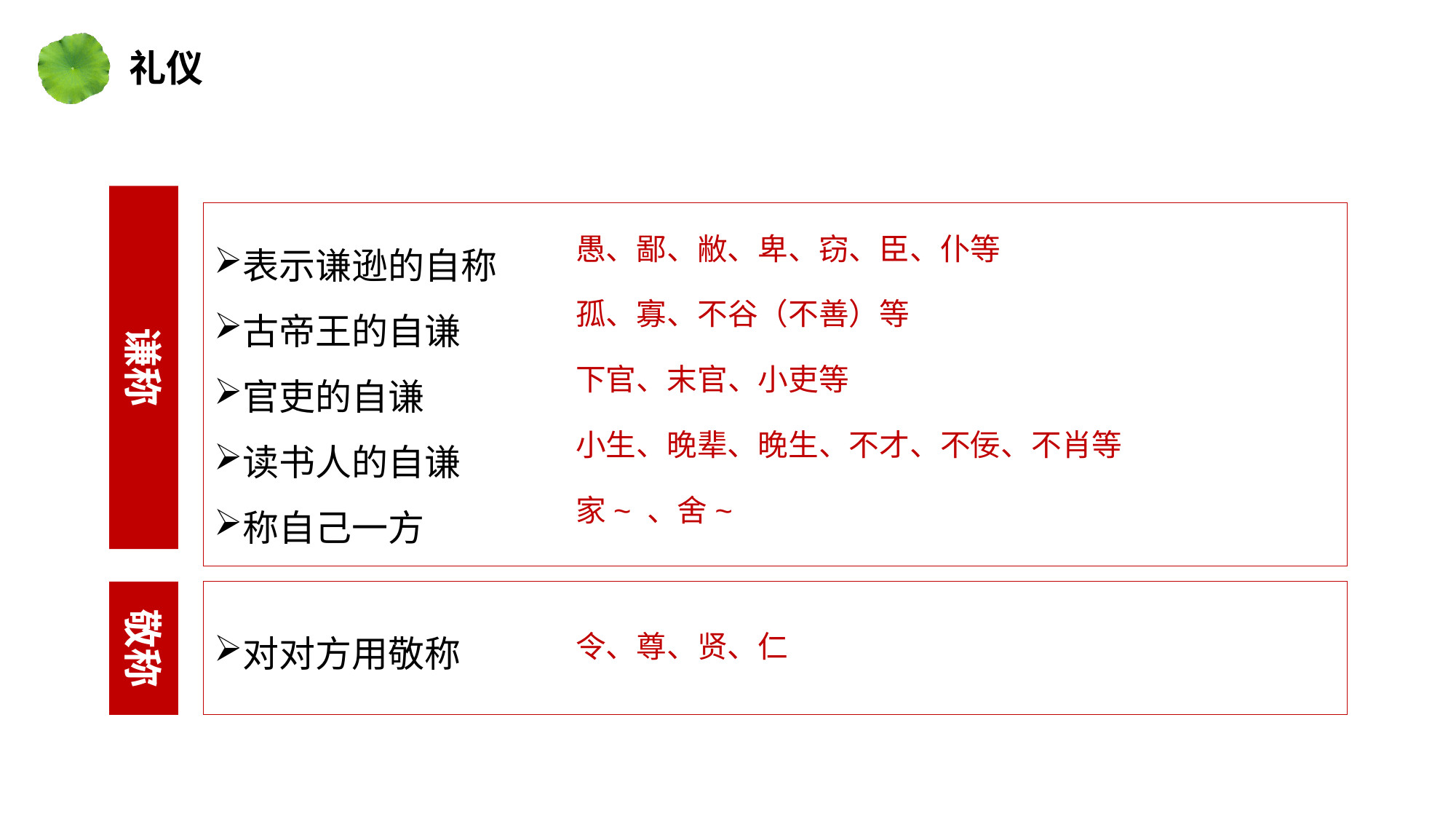

礼仪
谦称
表示谦逊的自称
古帝王的自谦
官吏的自谦
读书人的自谦
称自己一方
愚、鄙、敝、卑、窃、臣、仆等
孤、寡、不谷（不善）等
下官、末官、小吏等
小生、晚辈、晚生、不才、不佞、不肖等
家~ 、舍~
敬称
对对方用敬称
令、尊、贤、仁